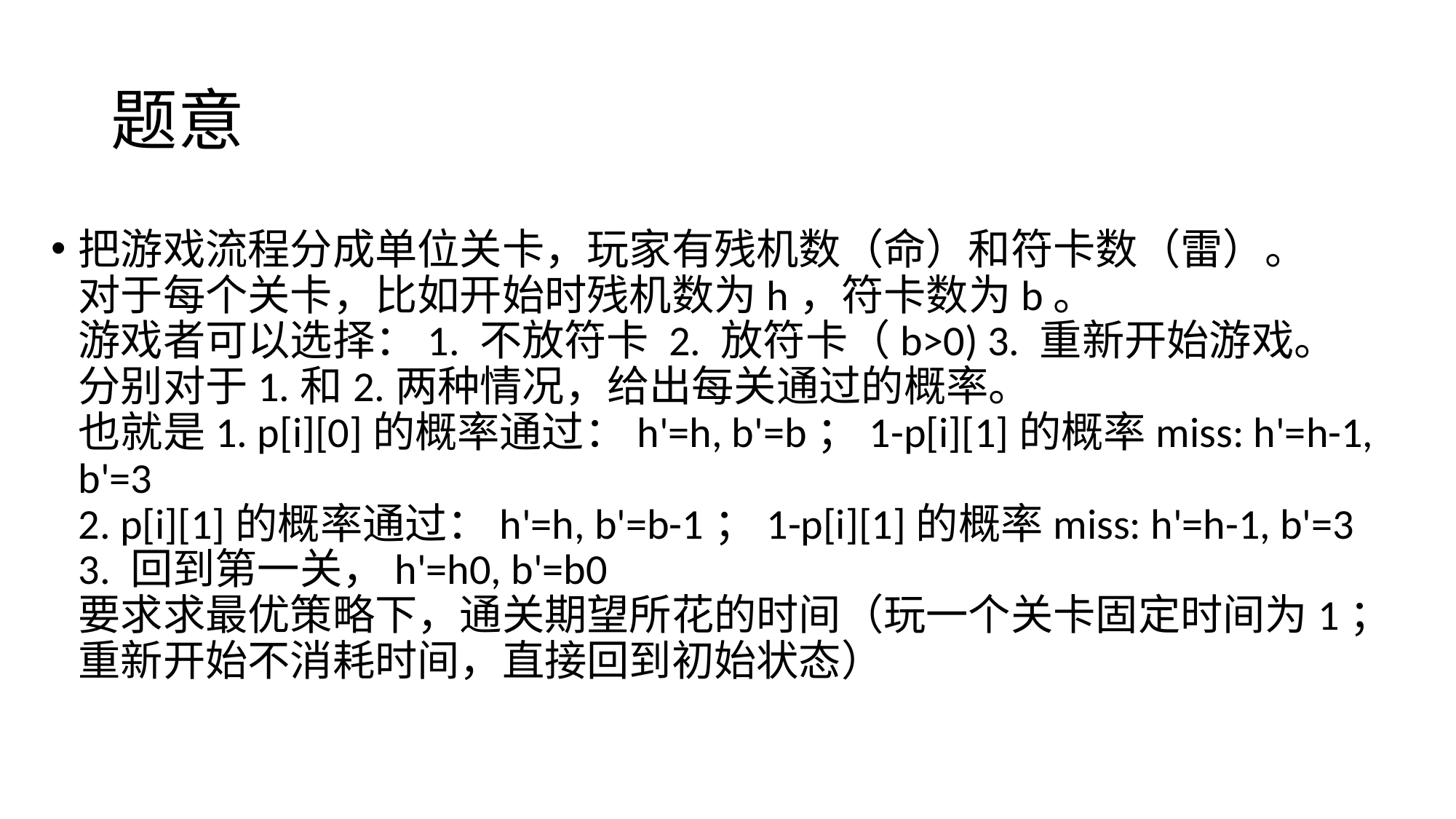

# 题意
把游戏流程分成单位关卡，玩家有残机数（命）和符卡数（雷）。
对于每个关卡，比如开始时残机数为h，符卡数为b。
游戏者可以选择：1. 不放符卡 2. 放符卡（b>0) 3. 重新开始游戏。
分别对于1.和2.两种情况，给出每关通过的概率。
也就是1. p[i][0]的概率通过：h'=h, b'=b；1-p[i][1]的概率miss: h'=h-1, b'=3
2. p[i][1]的概率通过：h'=h, b'=b-1；1-p[i][1]的概率miss: h'=h-1, b'=3
3. 回到第一关，h'=h0, b'=b0
要求求最优策略下，通关期望所花的时间（玩一个关卡固定时间为1；重新开始不消耗时间，直接回到初始状态）